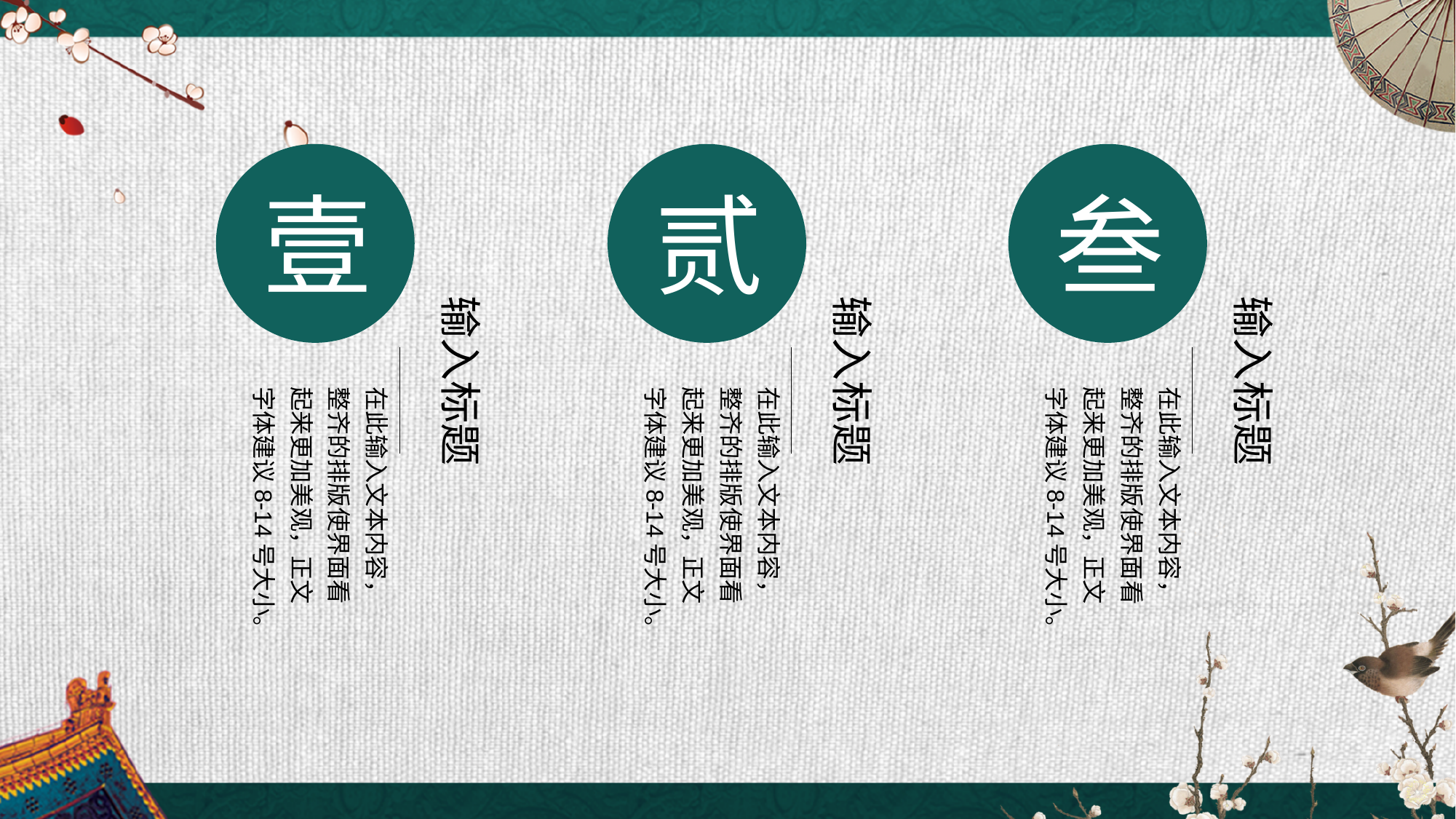

壹
输入标题
在此输入文本内容，整齐的排版使界面看起来更加美观，正文字体建议8-14号大小。

贰
输入标题
在此输入文本内容，整齐的排版使界面看起来更加美观，正文字体建议8-14号大小。

叁
输入标题
在此输入文本内容，整齐的排版使界面看起来更加美观，正文字体建议8-14号大小。